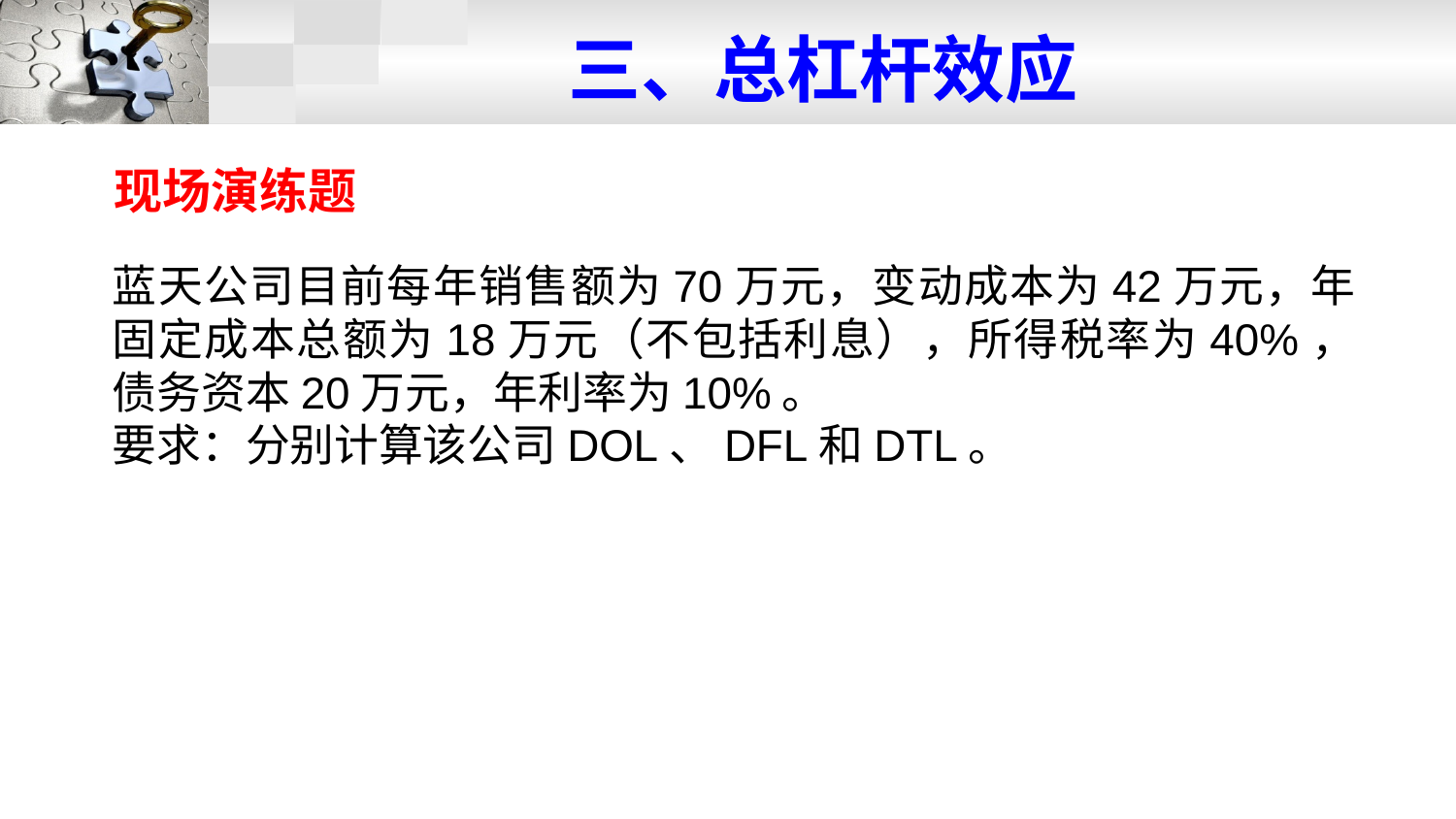

# 三、总杠杆效应
现场演练题
蓝天公司目前每年销售额为70万元，变动成本为42万元，年固定成本总额为18万元（不包括利息），所得税率为40%，债务资本20万元，年利率为10%。
要求：分别计算该公司DOL、DFL和DTL。